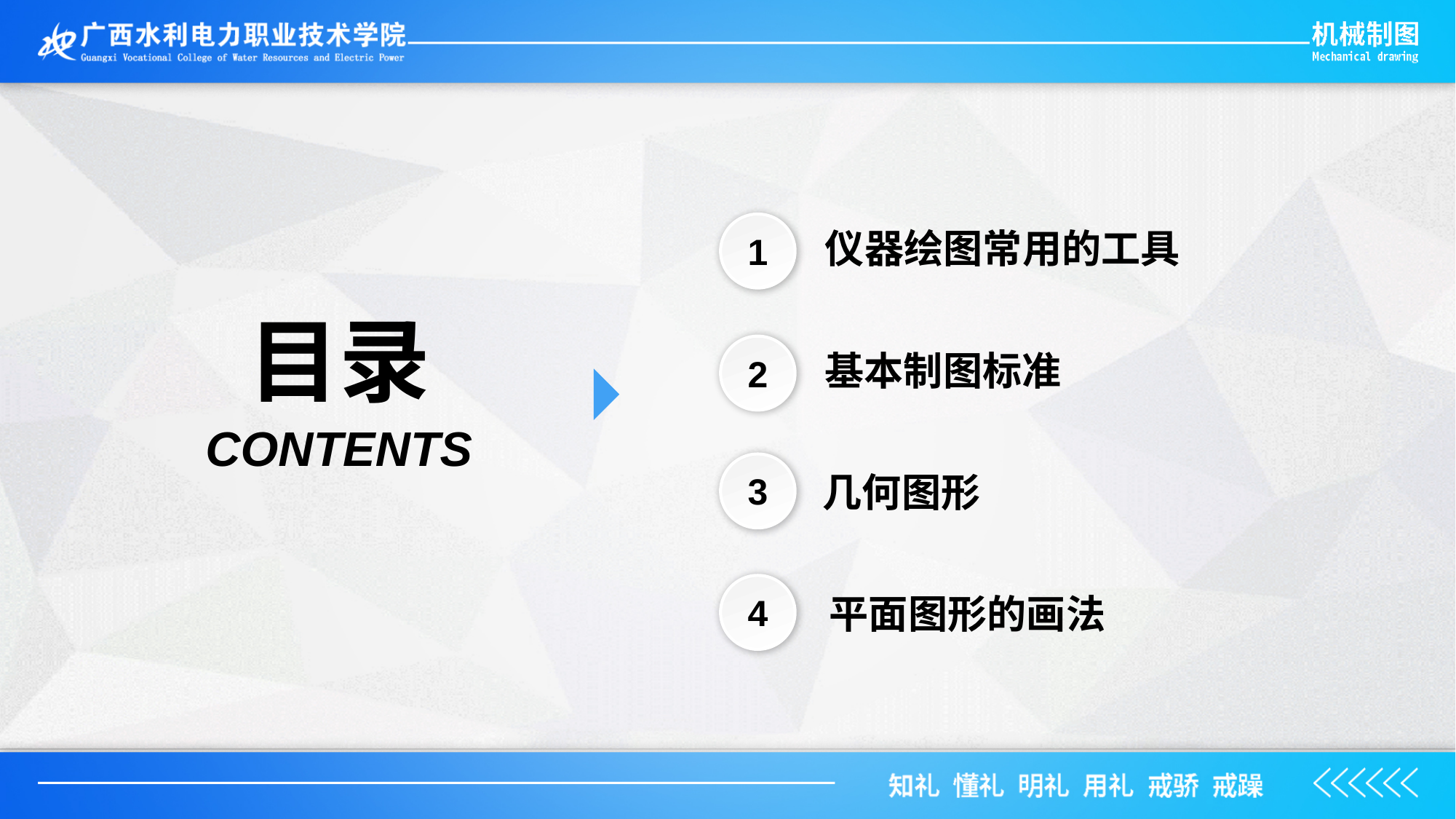

仪器绘图常用的工具
1
目录

基本制图标准
2

CONTENTS

 几何图形
3

  平面图形的画法
4